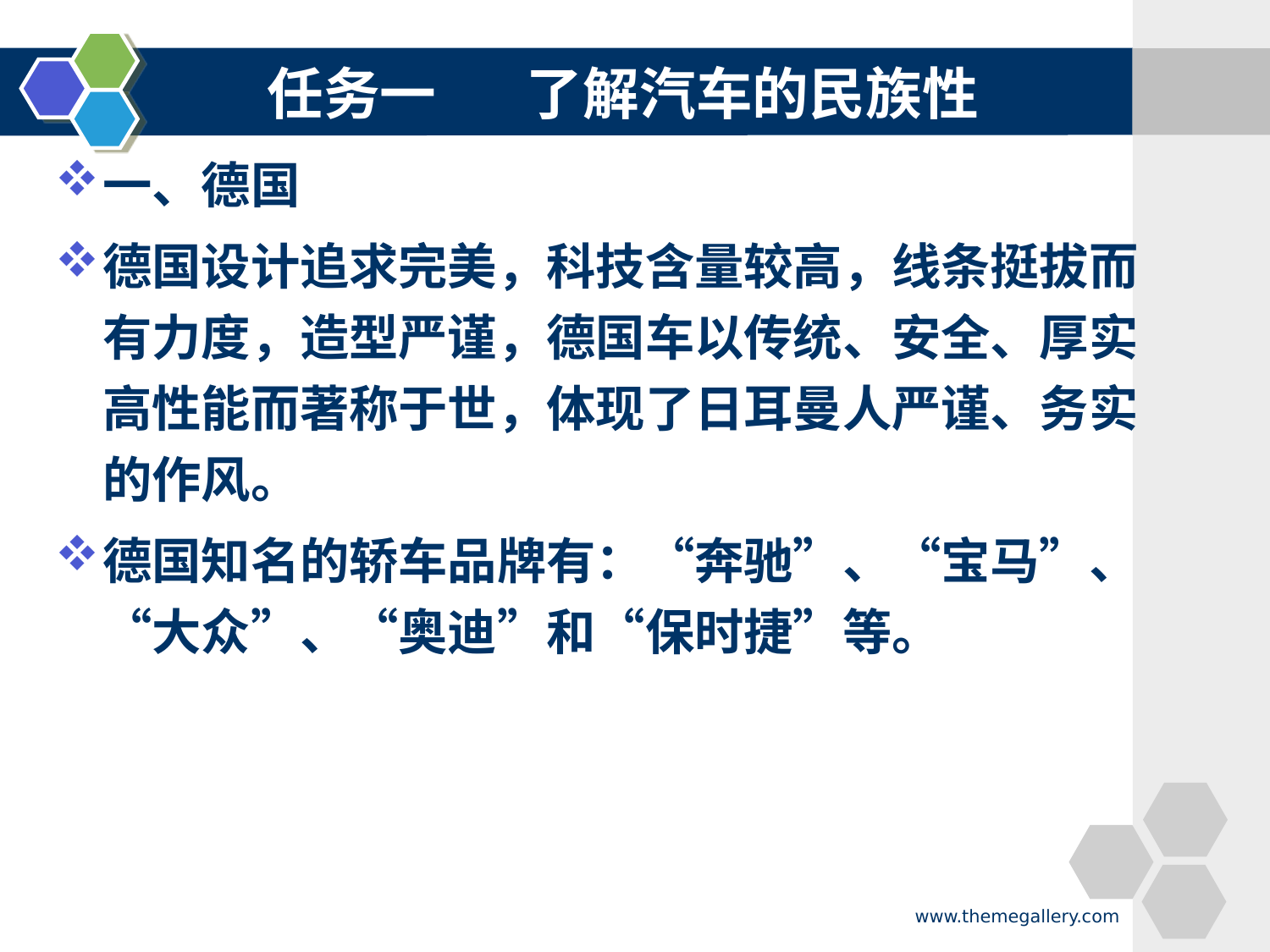

# 任务一       了解汽车的民族性
一、德国
德国设计追求完美，科技含量较高，线条挺拔而有力度，造型严谨，德国车以传统、安全、厚实高性能而著称于世，体现了日耳曼人严谨、务实的作风。
德国知名的轿车品牌有：“奔驰”、“宝马”、“大众”、“奥迪”和“保时捷”等。

www.themegallery.com